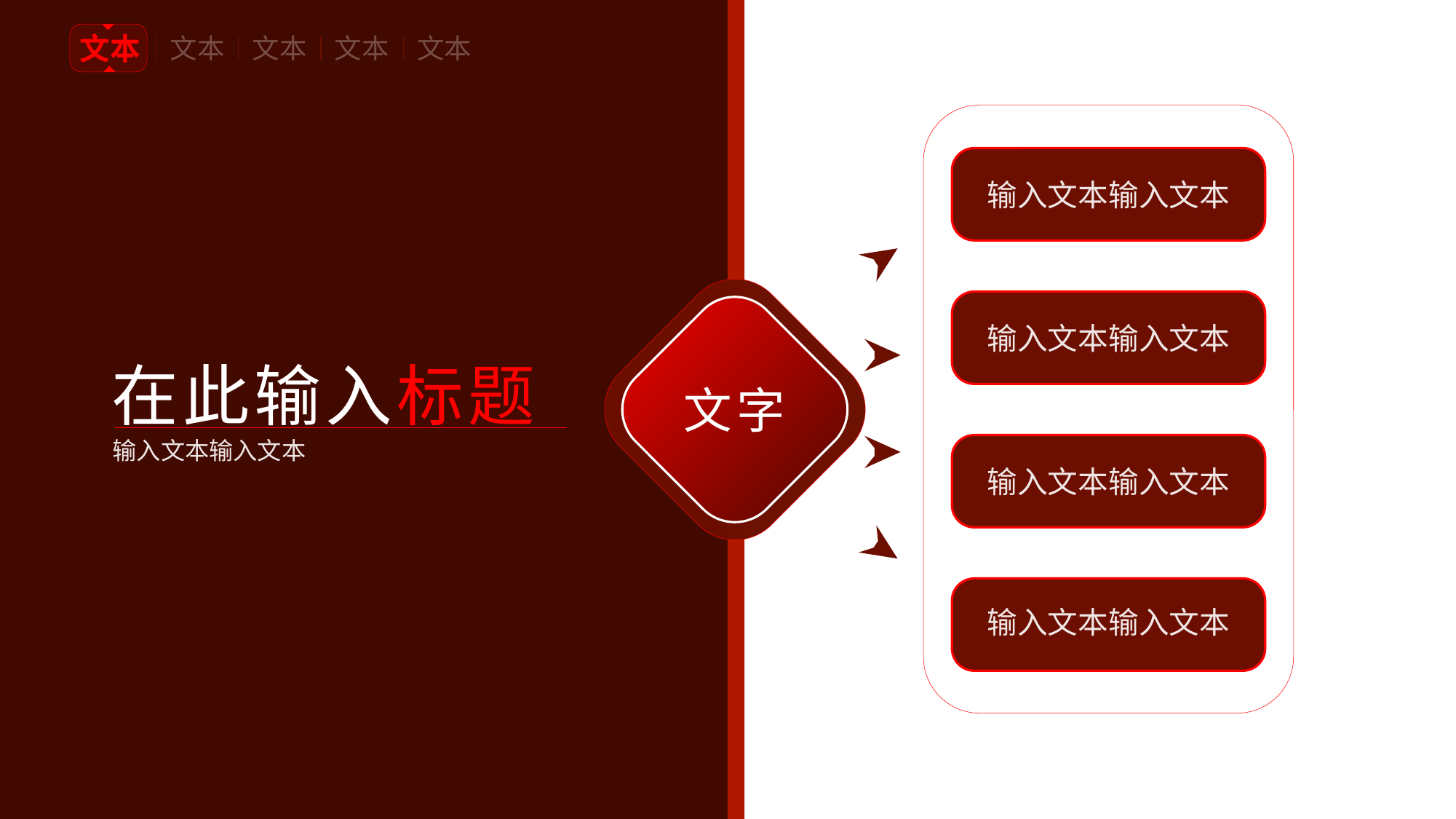

文本
文本
文本
文本
文本

输入文本输入文本

输入文本输入文本

在此输入标题
文字
输入文本输入文本

输入文本输入文本

输入文本输入文本